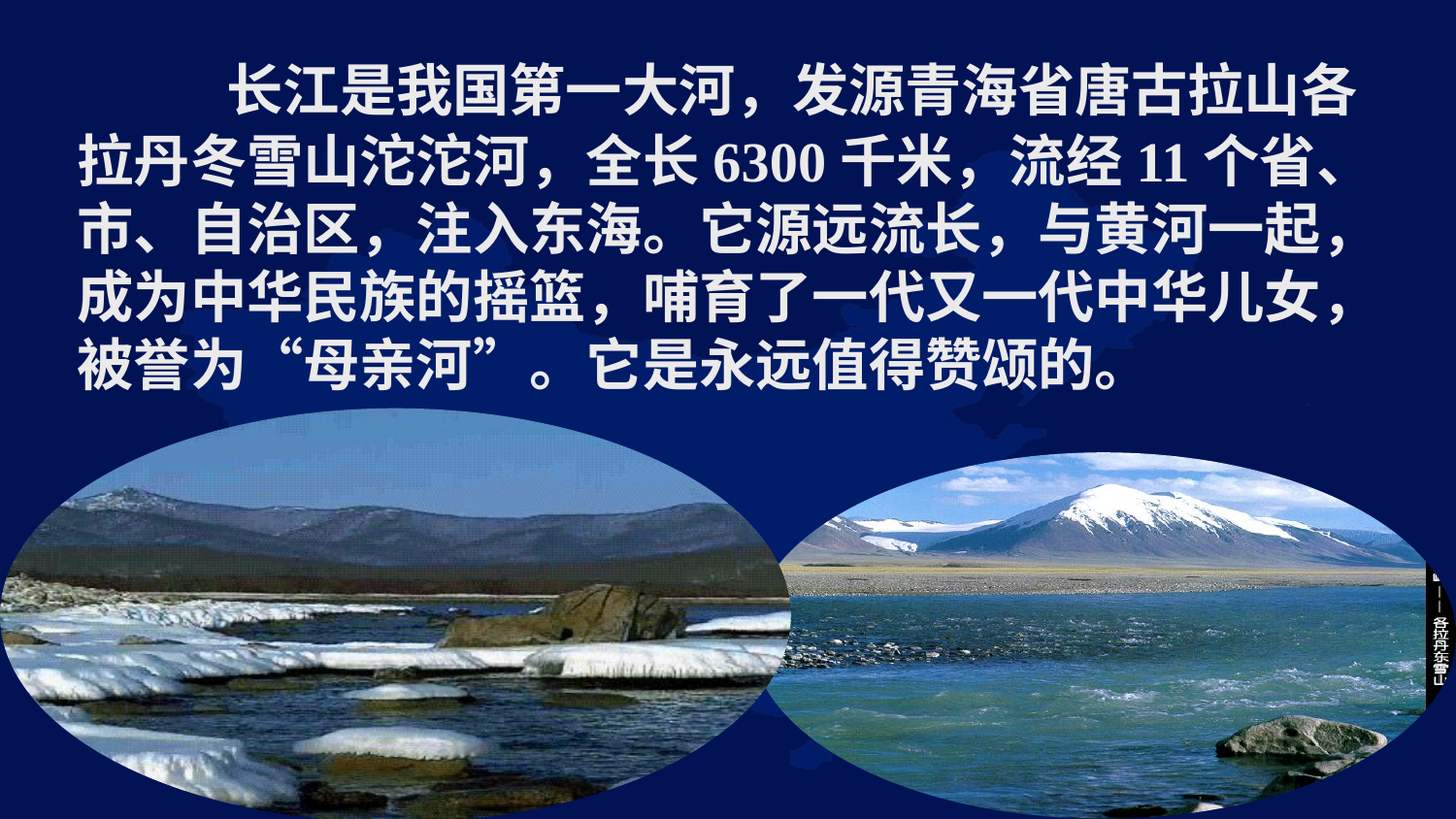

长江是我国第一大河，发源青海省唐古拉山各拉丹冬雪山沱沱河，全长6300千米，流经11个省、市、自治区，注入东海。它源远流长，与黄河一起，成为中华民族的摇篮，哺育了一代又一代中华儿女，被誉为“母亲河”。它是永远值得赞颂的。